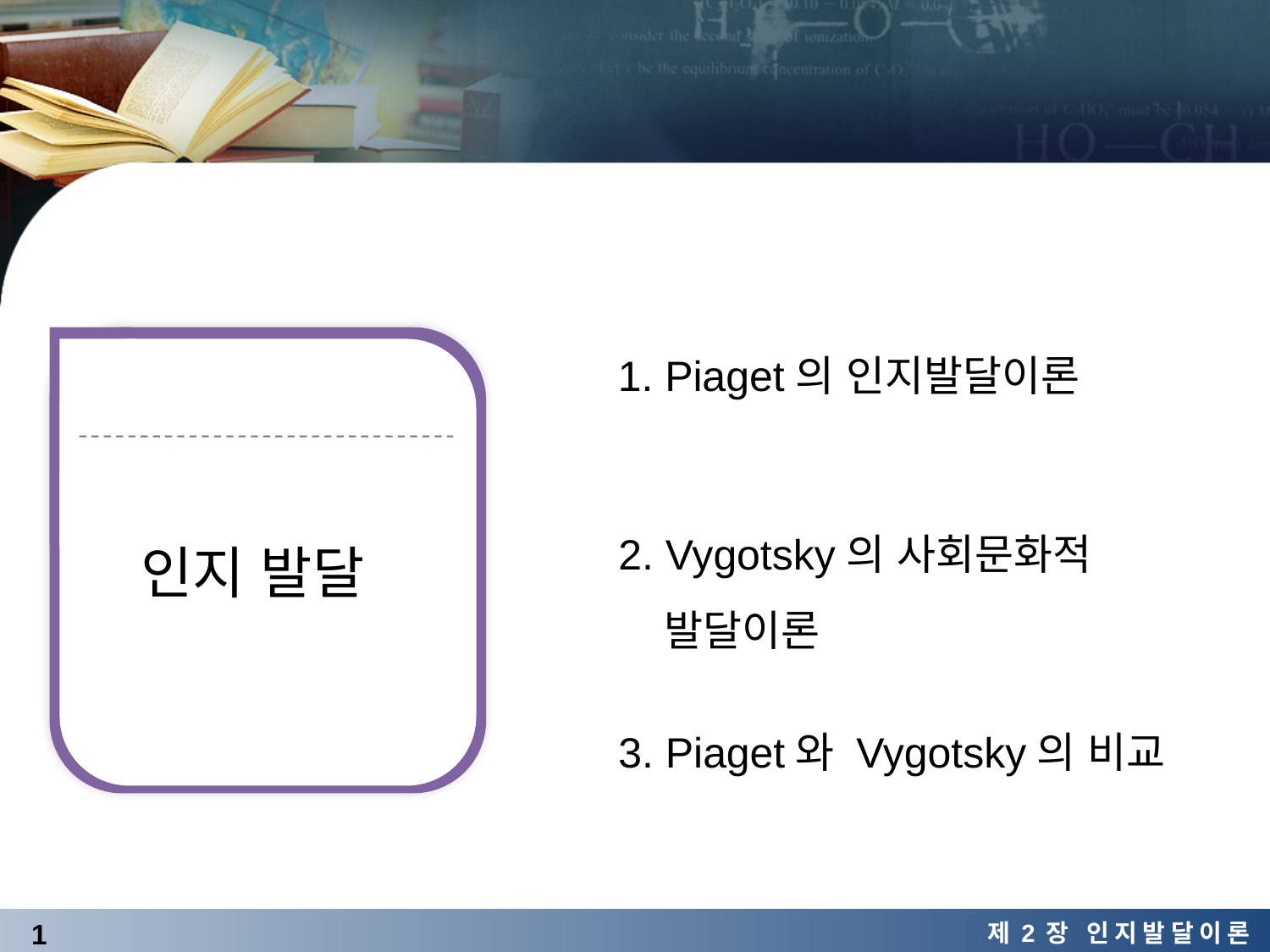

1. Piaget의 인지발달이론

2. Vygotsky의 사회문화적
   발달이론

인지 발달
3. Piaget와 Vygotsky의 비교

1